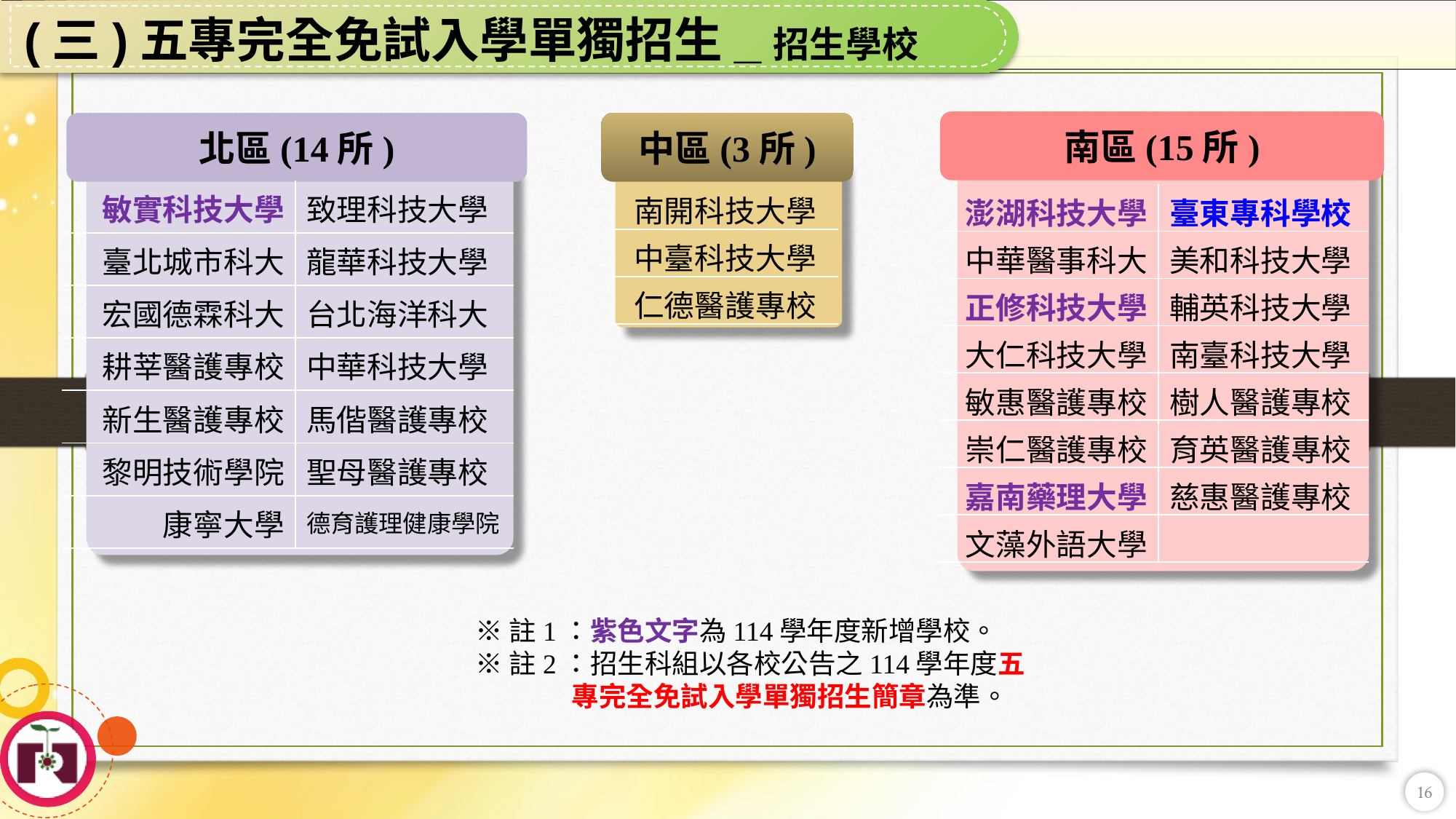

(三)五專完全免試入學單獨招生_招生學校

南區(15所)
北區(14所)
中區(3所)

| 敏實科技大學 | 致理科技大學 |
| --- | --- |
| 臺北城市科大 | 龍華科技大學 |
| 宏國德霖科大 | 台北海洋科大 |
| 耕莘醫護專校 | 中華科技大學 |
| 新生醫護專校 | 馬偕醫護專校 |
| 黎明技術學院 | 聖母醫護專校 |
| 康寧大學 | 德育護理健康學院 |
| 南開科技大學 |
| --- |
| 中臺科技大學 |
| 仁德醫護專校 |
| 澎湖科技大學 | 臺東專科學校 |
| --- | --- |
| 中華醫事科大 | 美和科技大學 |
| 正修科技大學 | 輔英科技大學 |
| 大仁科技大學 | 南臺科技大學 |
| 敏惠醫護專校 | 樹人醫護專校 |
| 崇仁醫護專校 | 育英醫護專校 |
| 嘉南藥理大學 | 慈惠醫護專校 |
| 文藻外語大學 |  |
※註1：紫色文字為114學年度新增學校。
※註2：招生科組以各校公告之114學年度五專完全免試入學單獨招生簡章為準。